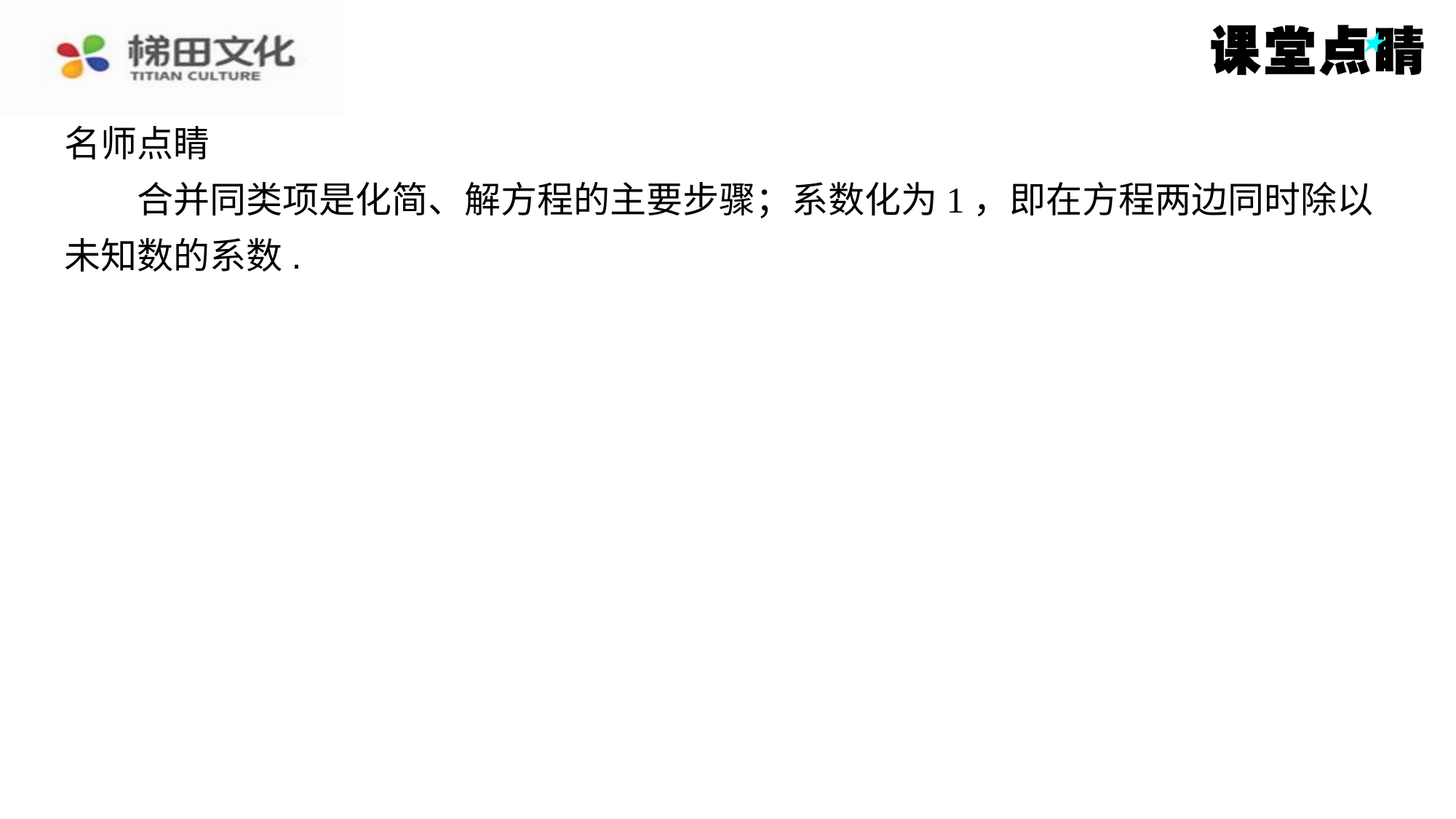

名师点睛
合并同类项是化简、解方程的主要步骤；系数化为1，即在方程两边同时除以
未知数的系数.